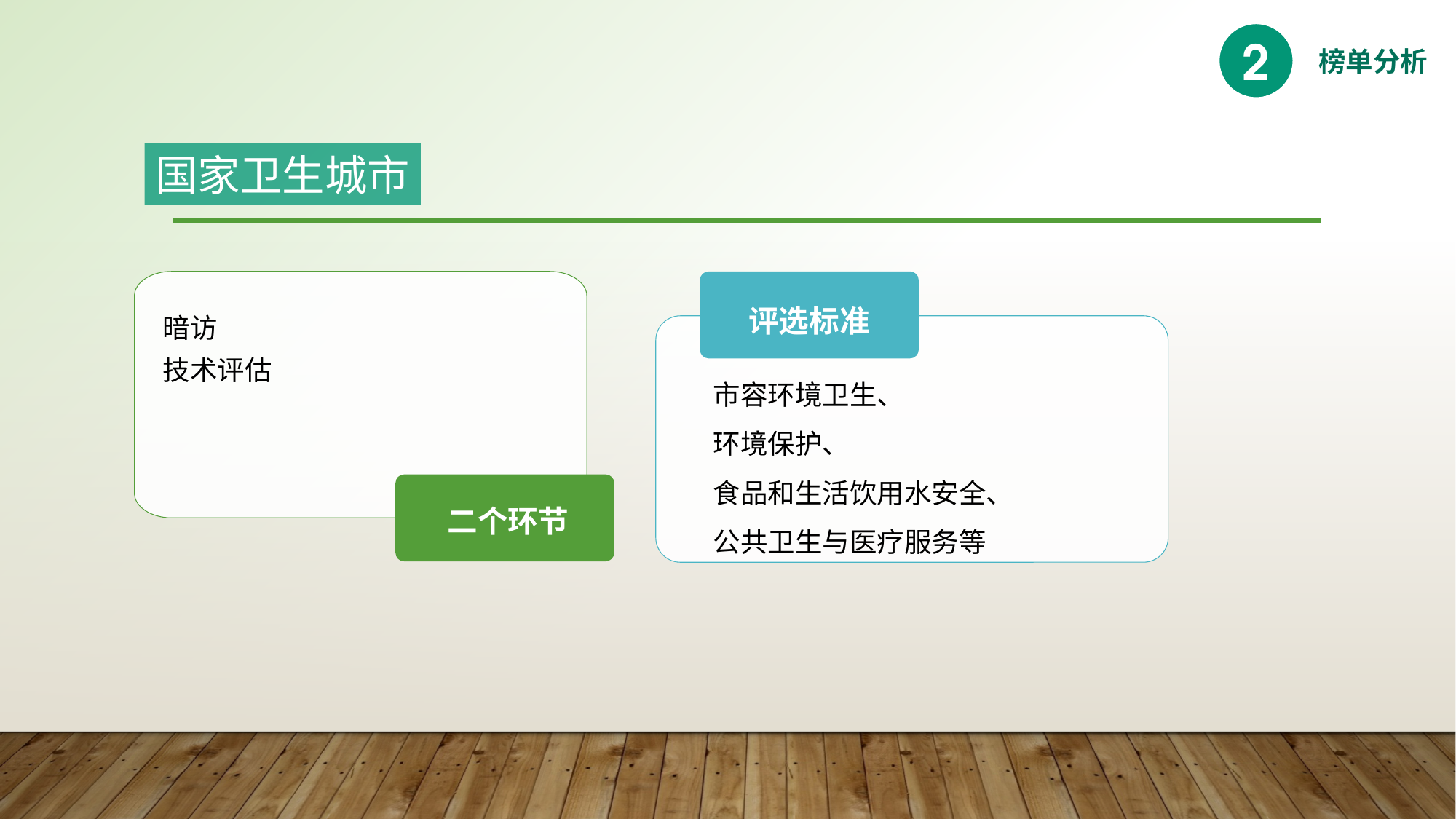

2
榜单分析
国家卫生城市

评选标准
暗访
技术评估

     市容环境卫生、
     环境保护、
     食品和生活饮用水安全、
     公共卫生与医疗服务等

二个环节